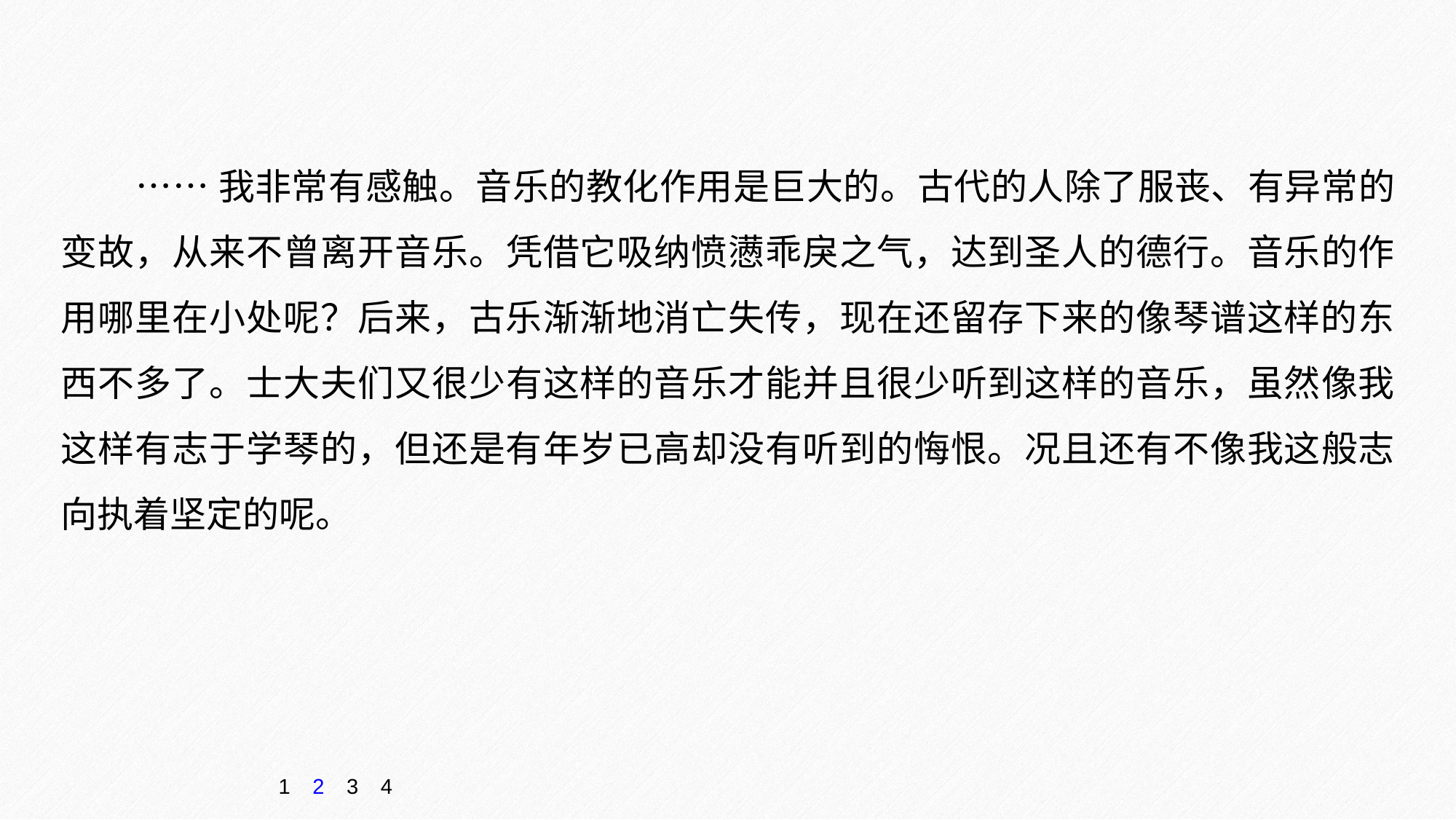

……我非常有感触。音乐的教化作用是巨大的。古代的人除了服丧、有异常的变故，从来不曾离开音乐。凭借它吸纳愤懑乖戾之气，达到圣人的德行。音乐的作用哪里在小处呢？后来，古乐渐渐地消亡失传，现在还留存下来的像琴谱这样的东西不多了。士大夫们又很少有这样的音乐才能并且很少听到这样的音乐，虽然像我这样有志于学琴的，但还是有年岁已高却没有听到的悔恨。况且还有不像我这般志向执着坚定的呢。
1
2
3
4